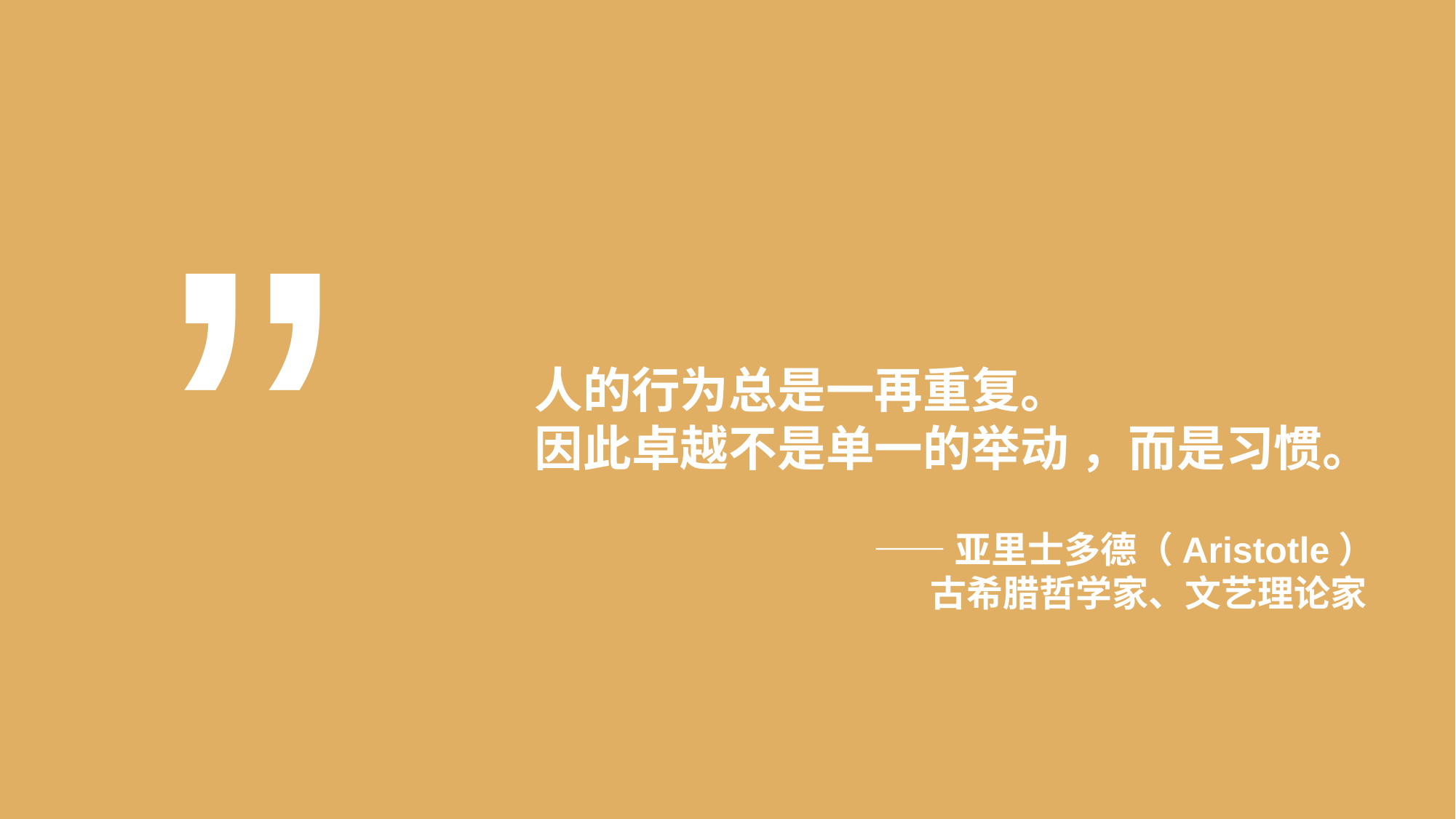

”
人的行为总是一再重复。
因此卓越不是单一的举动 ，而是习惯。

                       ——亚里士多德（Aristotle）
                          古希腊哲学家、文艺理论家